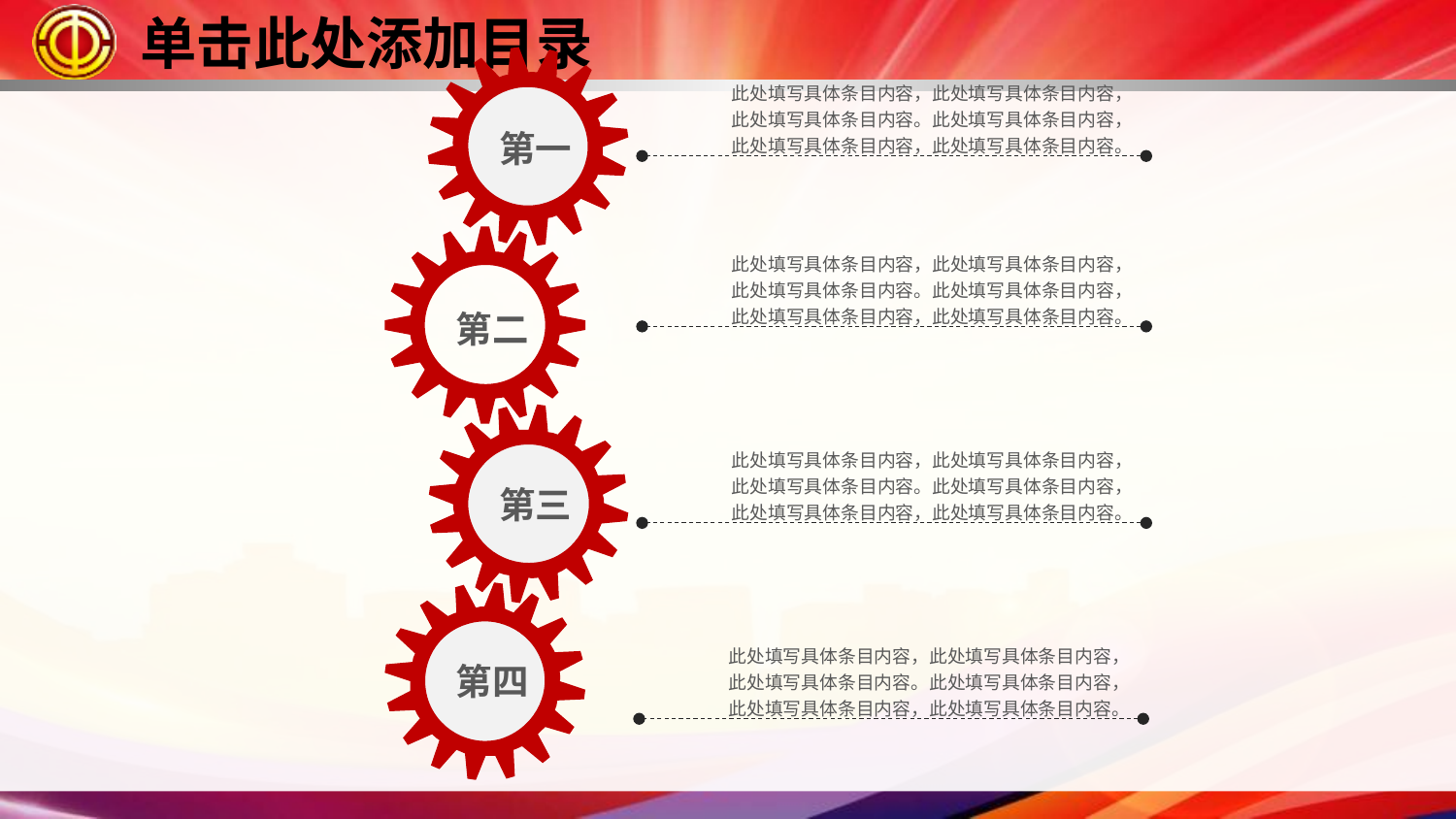

此处填写具体条目内容，此处填写具体条目内容，此处填写具体条目内容。此处填写具体条目内容，此处填写具体条目内容，此处填写具体条目内容。
第一

此处填写具体条目内容，此处填写具体条目内容，此处填写具体条目内容。此处填写具体条目内容，此处填写具体条目内容，此处填写具体条目内容。
第二

此处填写具体条目内容，此处填写具体条目内容，此处填写具体条目内容。此处填写具体条目内容，此处填写具体条目内容，此处填写具体条目内容。
第三

此处填写具体条目内容，此处填写具体条目内容，此处填写具体条目内容。此处填写具体条目内容，此处填写具体条目内容，此处填写具体条目内容。
第四